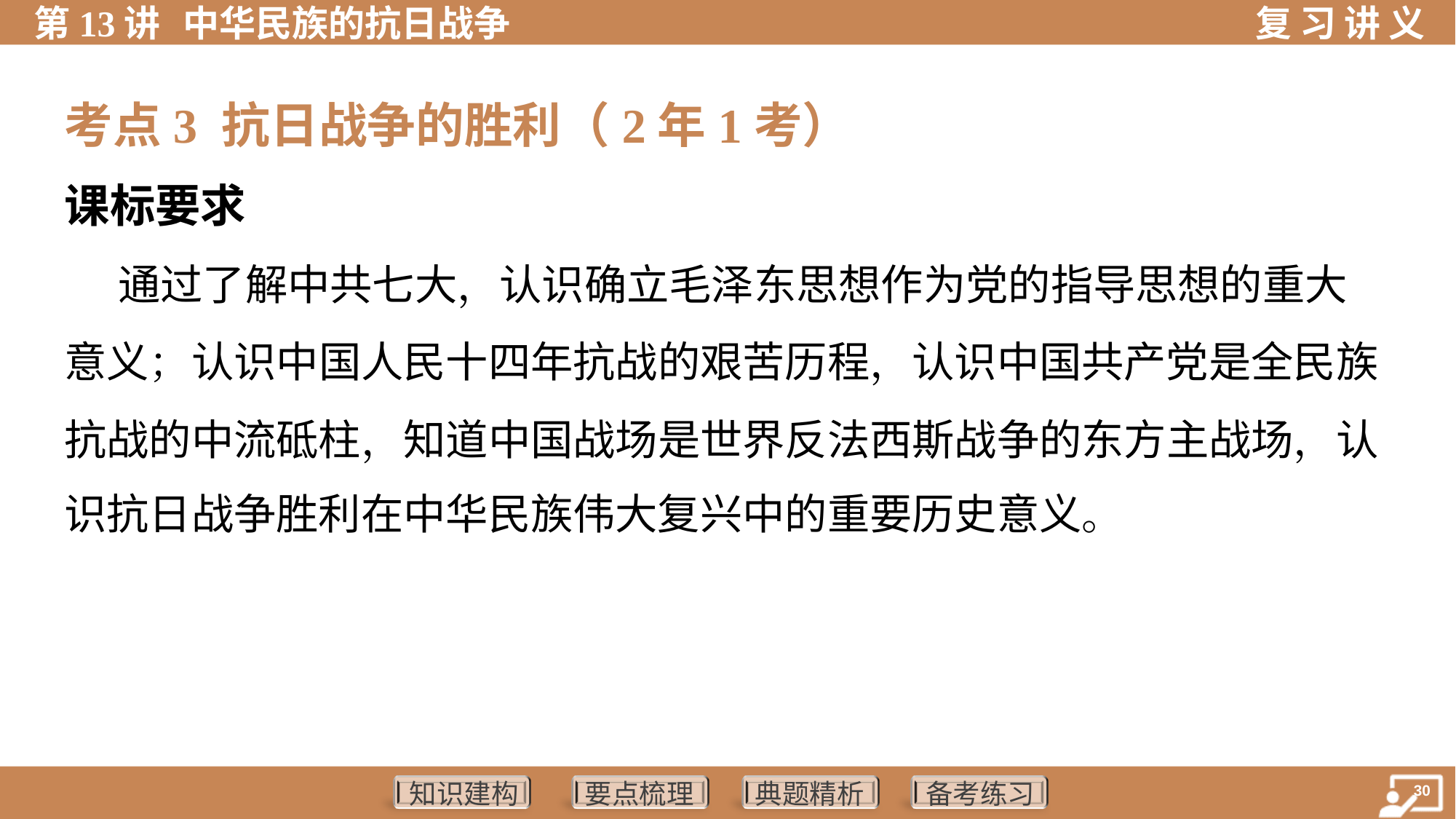

考点3 抗日战争的胜利（2年1考）
课标要求
    通过了解中共七大，认识确立毛泽东思想作为党的指导思想的重大
意义；认识中国人民十四年抗战的艰苦历程，认识中国共产党是全民族
抗战的中流砥柱，知道中国战场是世界反法西斯战争的东方主战场，认
识抗日战争胜利在中华民族伟大复兴中的重要历史意义。